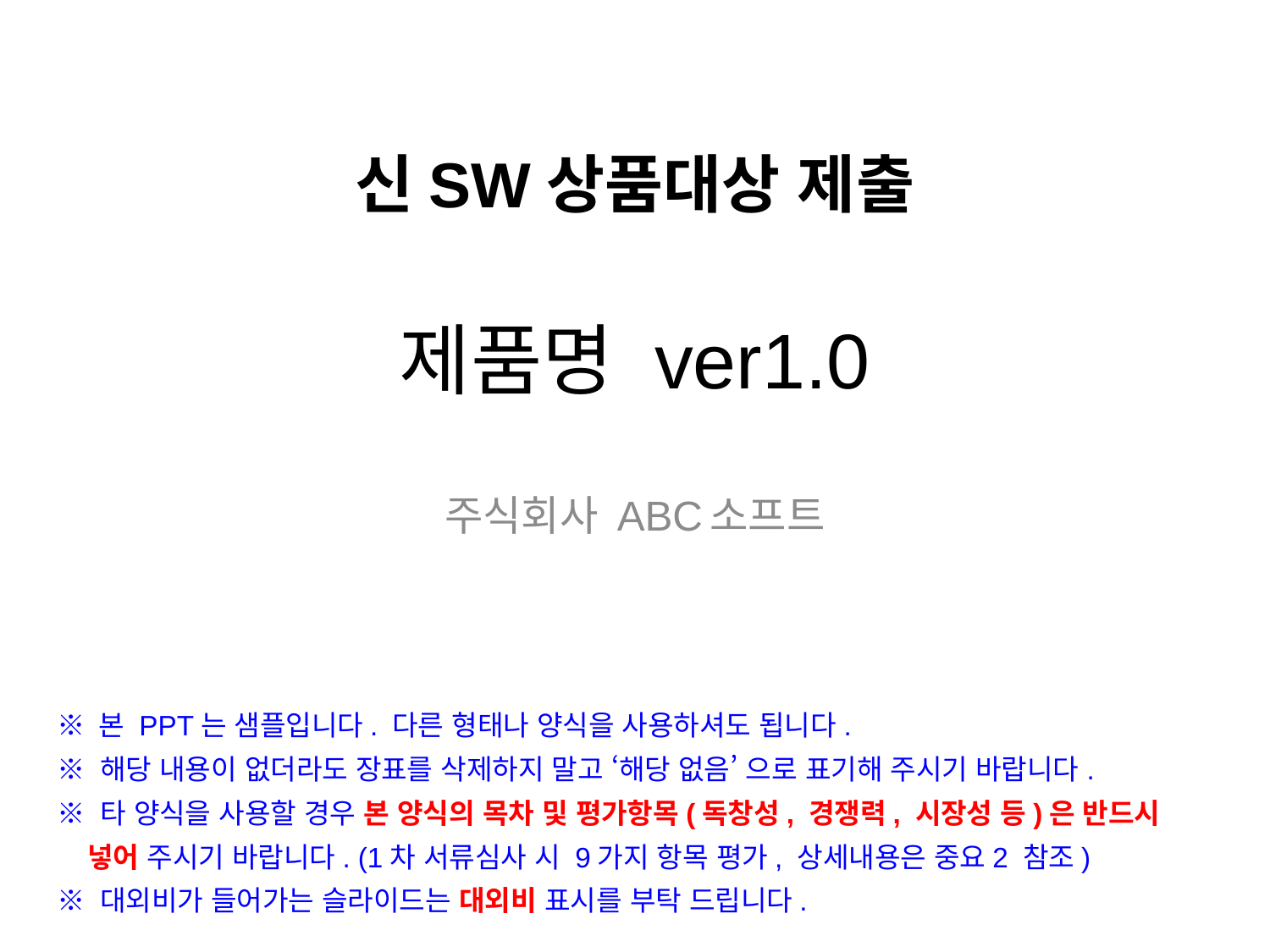

신SW상품대상 제출
# 제품명 ver1.0

주식회사 ABC소프트
※ 본 PPT는 샘플입니다. 다른 형태나 양식을 사용하셔도 됩니다.
※ 해당 내용이 없더라도 장표를 삭제하지 말고 ‘해당 없음’ 으로 표기해 주시기 바랍니다.
※ 타 양식을 사용할 경우 본 양식의 목차 및 평가항목(독창성, 경쟁력, 시장성 등)은 반드시
   넣어 주시기 바랍니다. (1차 서류심사 시 9가지 항목 평가, 상세내용은 중요2 참조)
※ 대외비가 들어가는 슬라이드는 대외비 표시를 부탁 드립니다.